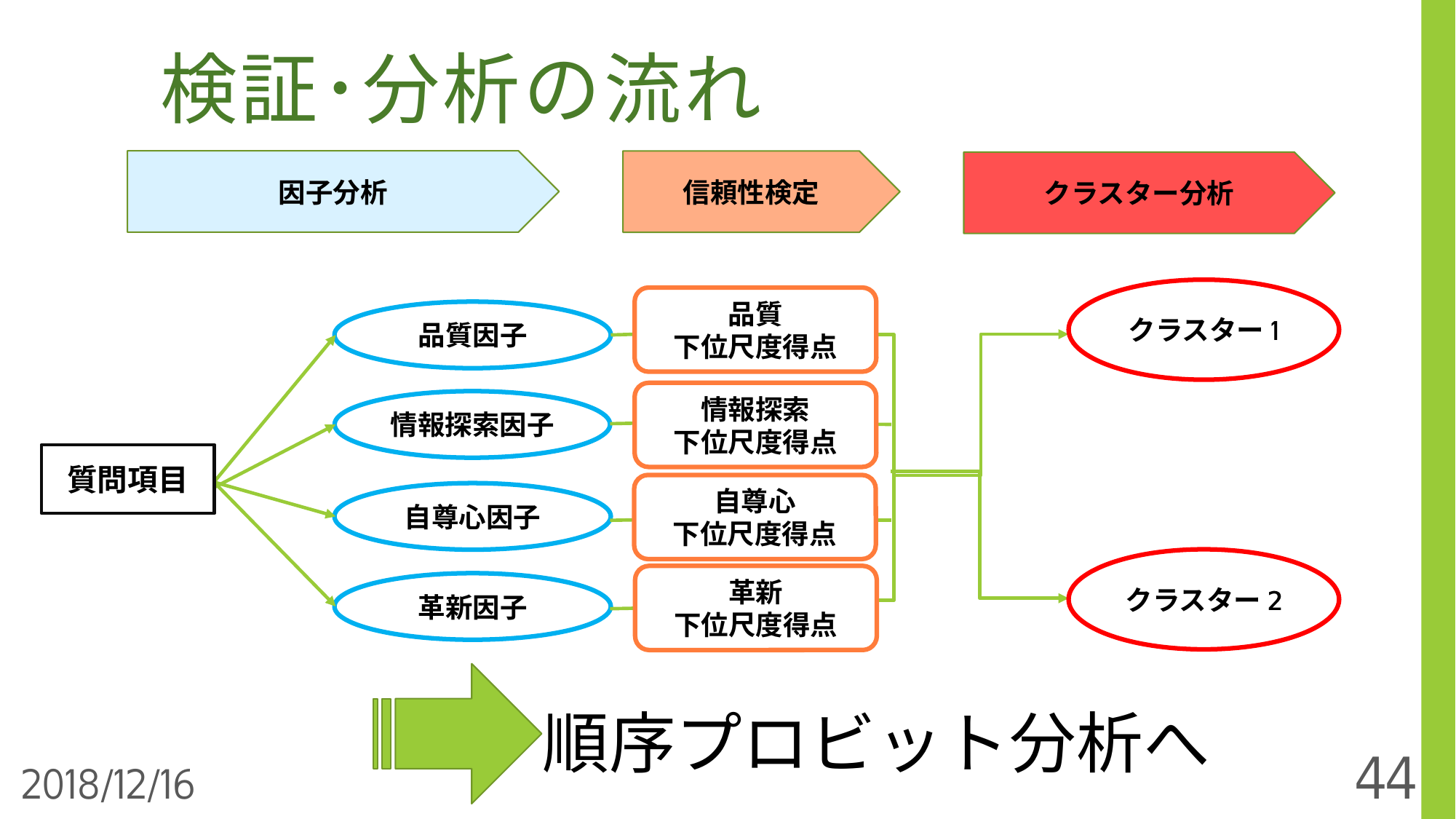

# 検証･分析の流れ
因子分析
信頼性検定
クラスター分析
クラスター1
品質
下位尺度得点
品質因子
情報探索
下位尺度得点
情報探索因子
質問項目
自尊心
下位尺度得点
自尊心因子
クラスター2
革新
下位尺度得点
革新因子

順序プロビット分析へ
44
2018/12/16